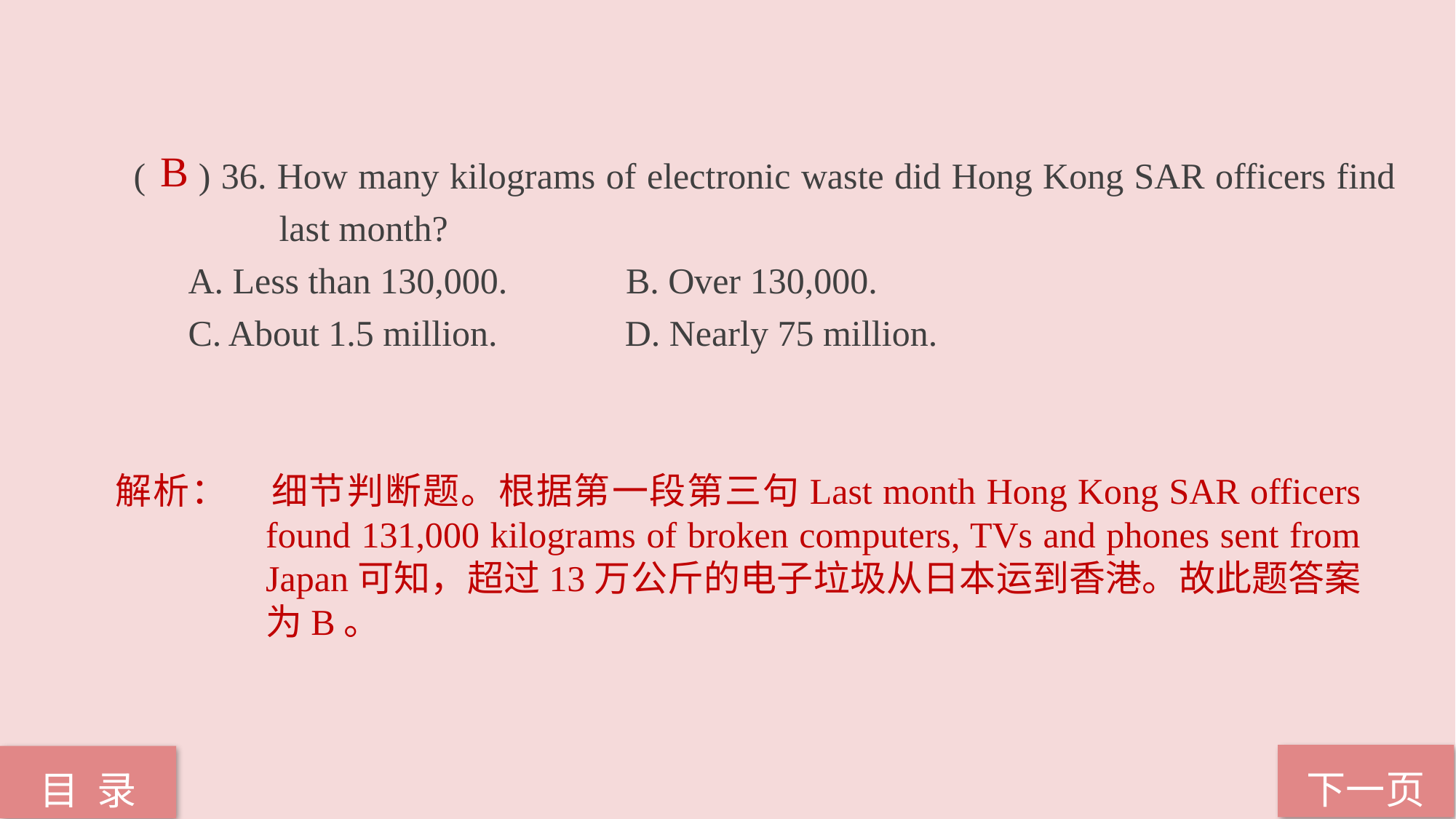

(     ) 36. How many kilograms of electronic waste did Hong Kong SAR officers find 	    last month?
      A. Less than 130,000.             B. Over 130,000.
      C. About 1.5 million.              D. Nearly 75 million.
B
解析：	细节判断题。根据第一段第三句Last month Hong Kong SAR officers found 131,000 kilograms of broken computers, TVs and phones sent from Japan可知，超过13万公斤的电子垃圾从日本运到香港。故此题答案为B。